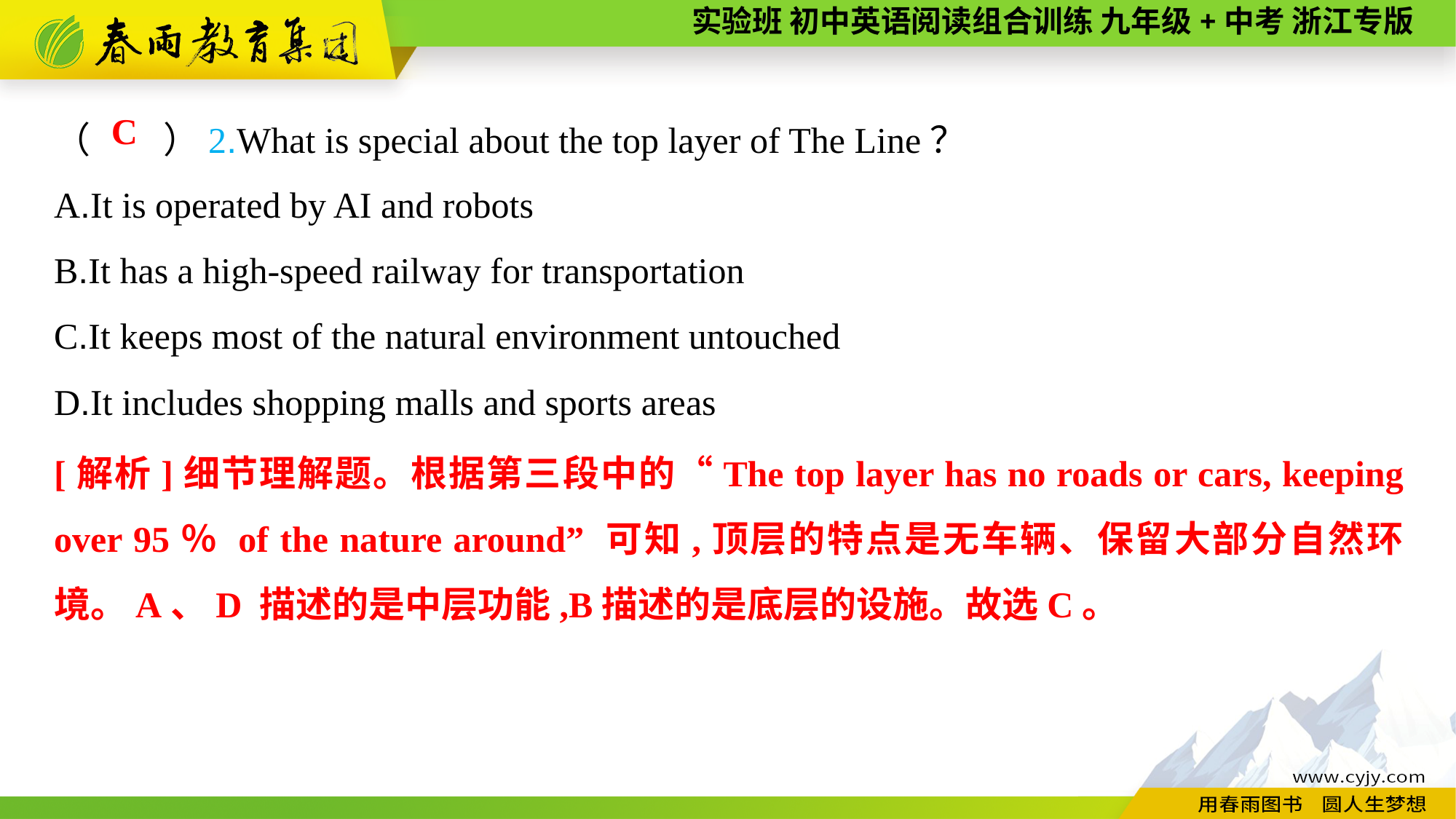

（　　）2.What is special about the top layer of The Line？
A.It is operated by AI and robots
B.It has a high-speed railway for transportation
C.It keeps most of the natural environment untouched
D.It includes shopping malls and sports areas
C
[解析]细节理解题。根据第三段中的“The top layer has no roads or cars, keeping over 95％ of the nature around” 可知,顶层的特点是无车辆、保留大部分自然环境。A、D 描述的是中层功能,B描述的是底层的设施。故选C。